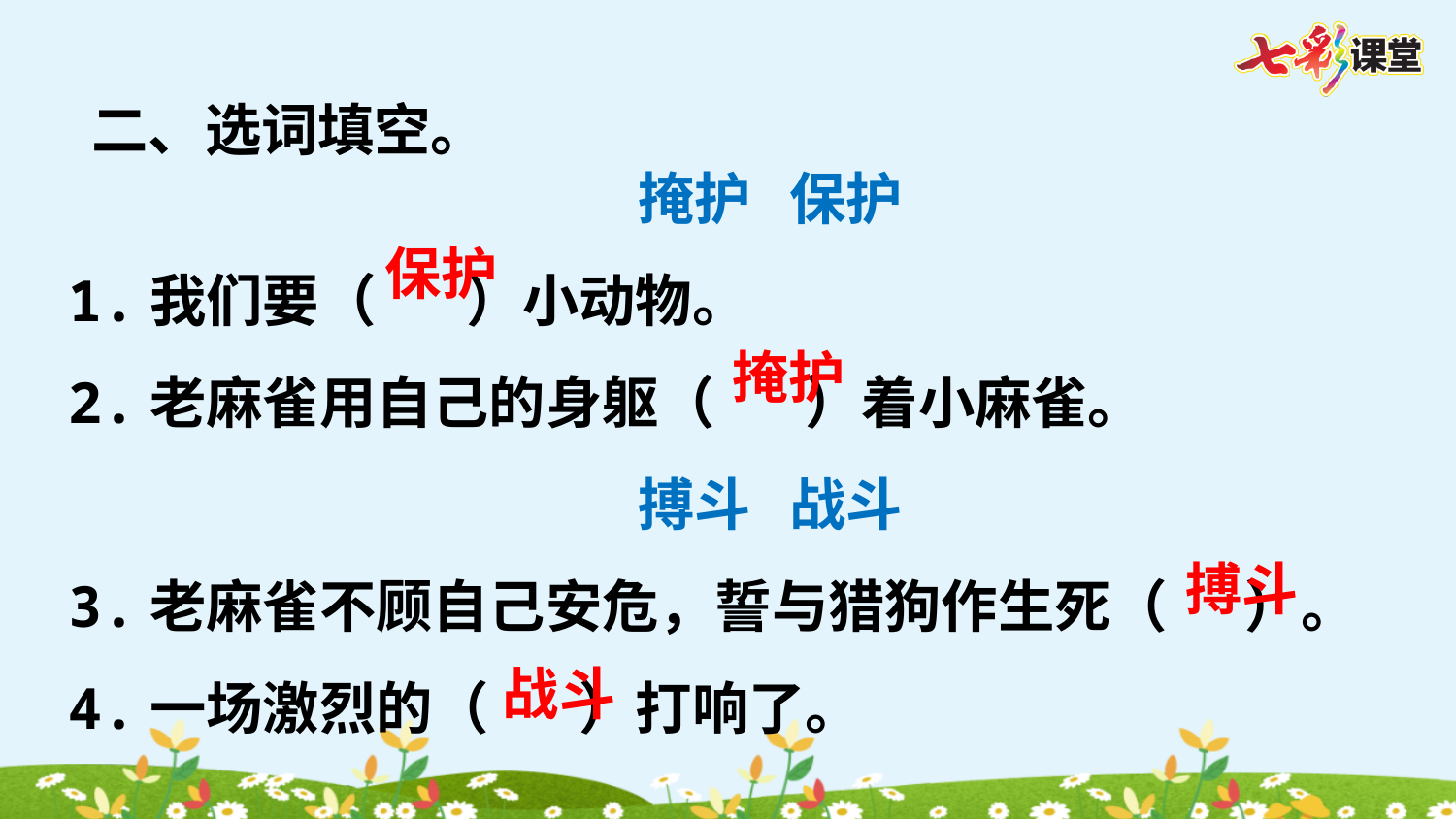

二、选词填空。
掩护   保护
1.我们要（       ）小动物。
2.老麻雀用自己的身躯（       ）着小麻雀。
搏斗   战斗
3.老麻雀不顾自己安危，誓与猎狗作生死（      ）。
4.一场激烈的（       ）打响了。
保护
掩护
搏斗
战斗